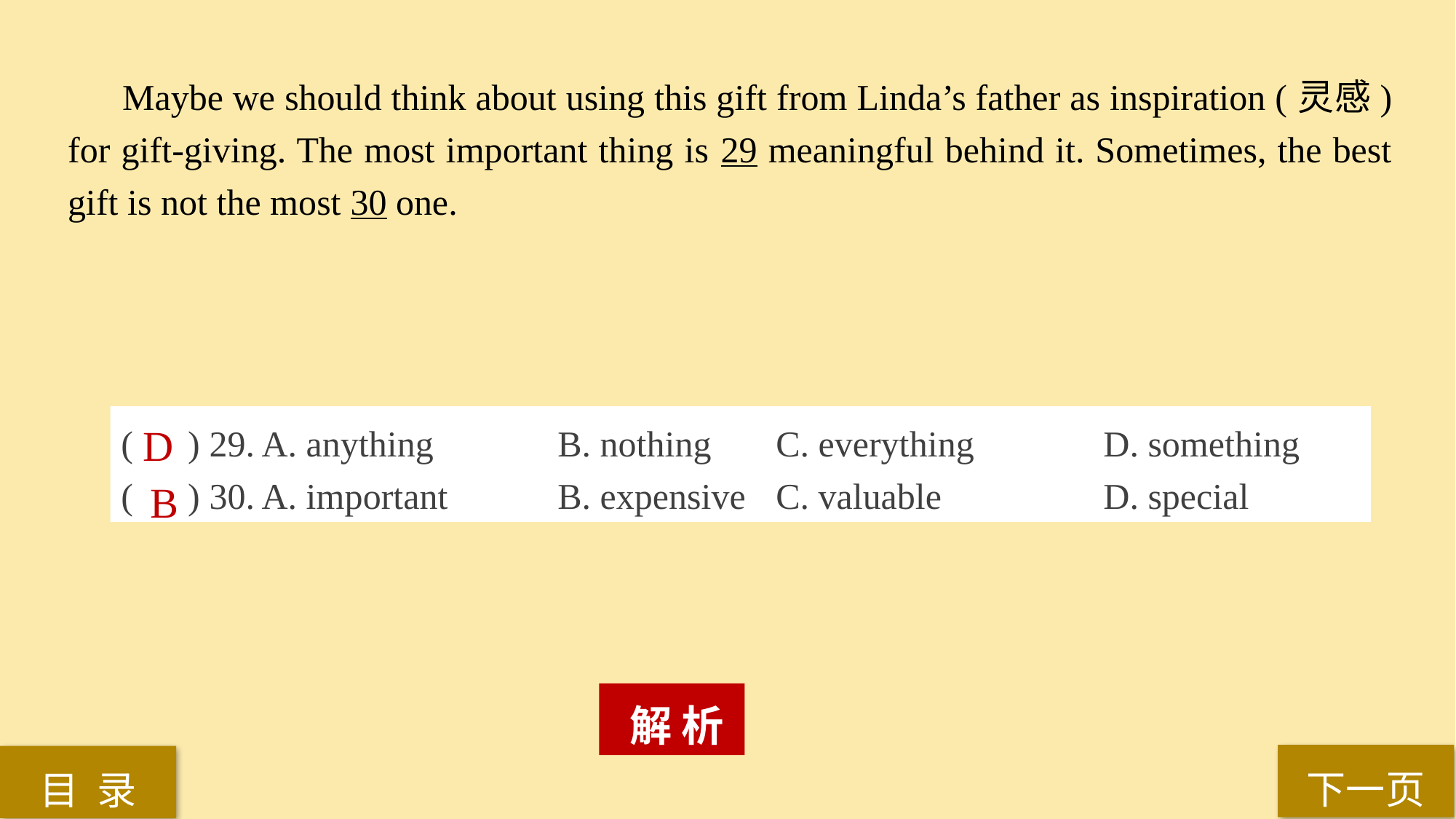

Maybe we should think about using this gift from Linda’s father as inspiration (灵感) for gift-giving. The most important thing is 29 meaningful behind it. Sometimes, the best gift is not the most 30 one.
(      ) 29. A. anything 		B. nothing 	C. everything 		D. something
(      ) 30. A. important 	B. expensive 	C. valuable 		D. special
D
B
 解 析